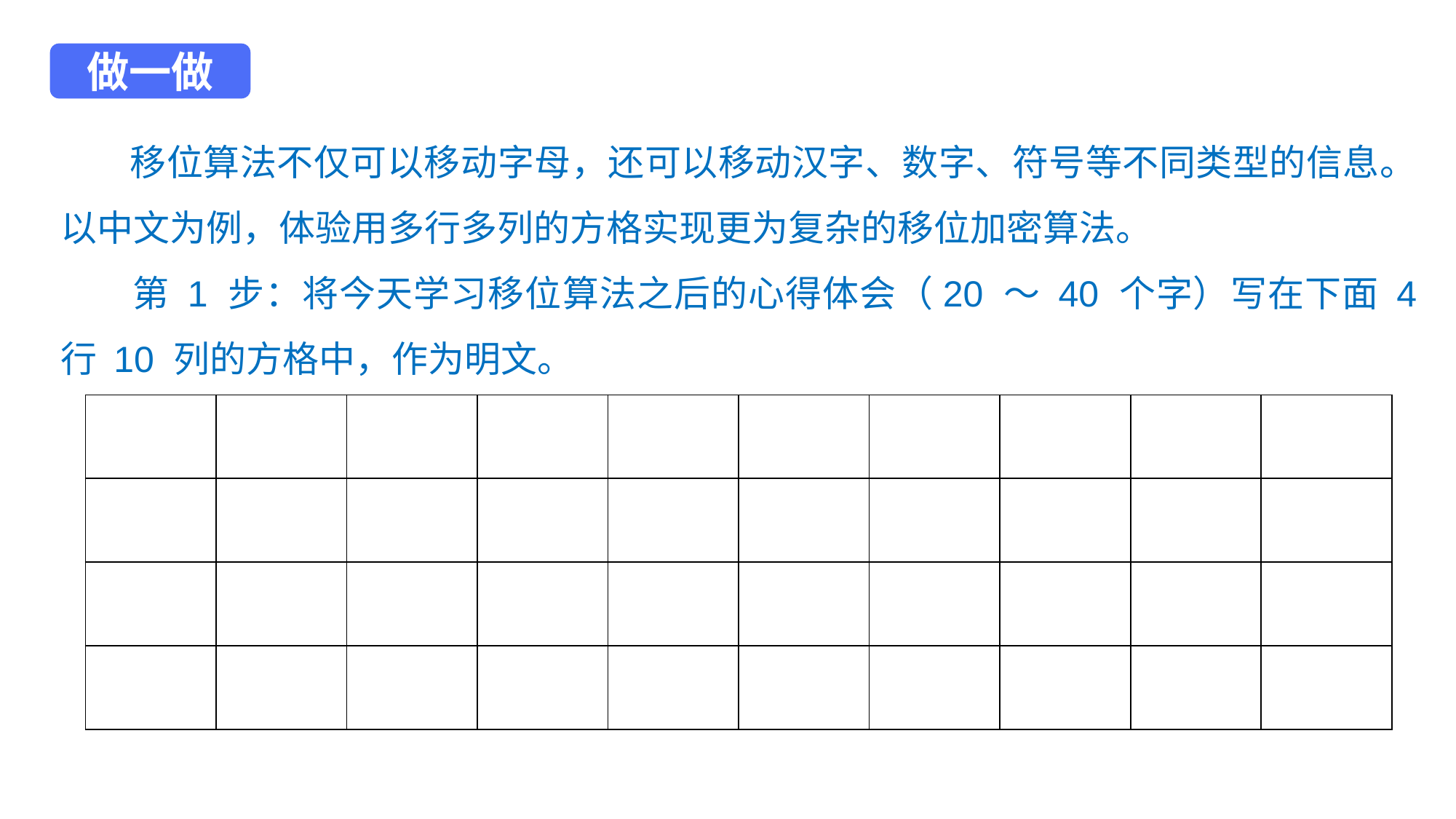

做一做
       移位算法不仅可以移动字母，还可以移动汉字、数字、符号等不同类型的信息。以中文为例，体验用多行多列的方格实现更为复杂的移位加密算法。
       第 1 步：将今天学习移位算法之后的心得体会（20 ～ 40 个字）写在下面 4 行 10 列的方格中，作为明文。
|  |  |  |  |  |  |  |  |  |  |
| --- | --- | --- | --- | --- | --- | --- | --- | --- | --- |
|  |  |  |  |  |  |  |  |  |  |
|  |  |  |  |  |  |  |  |  |  |
|  |  |  |  |  |  |  |  |  |  |